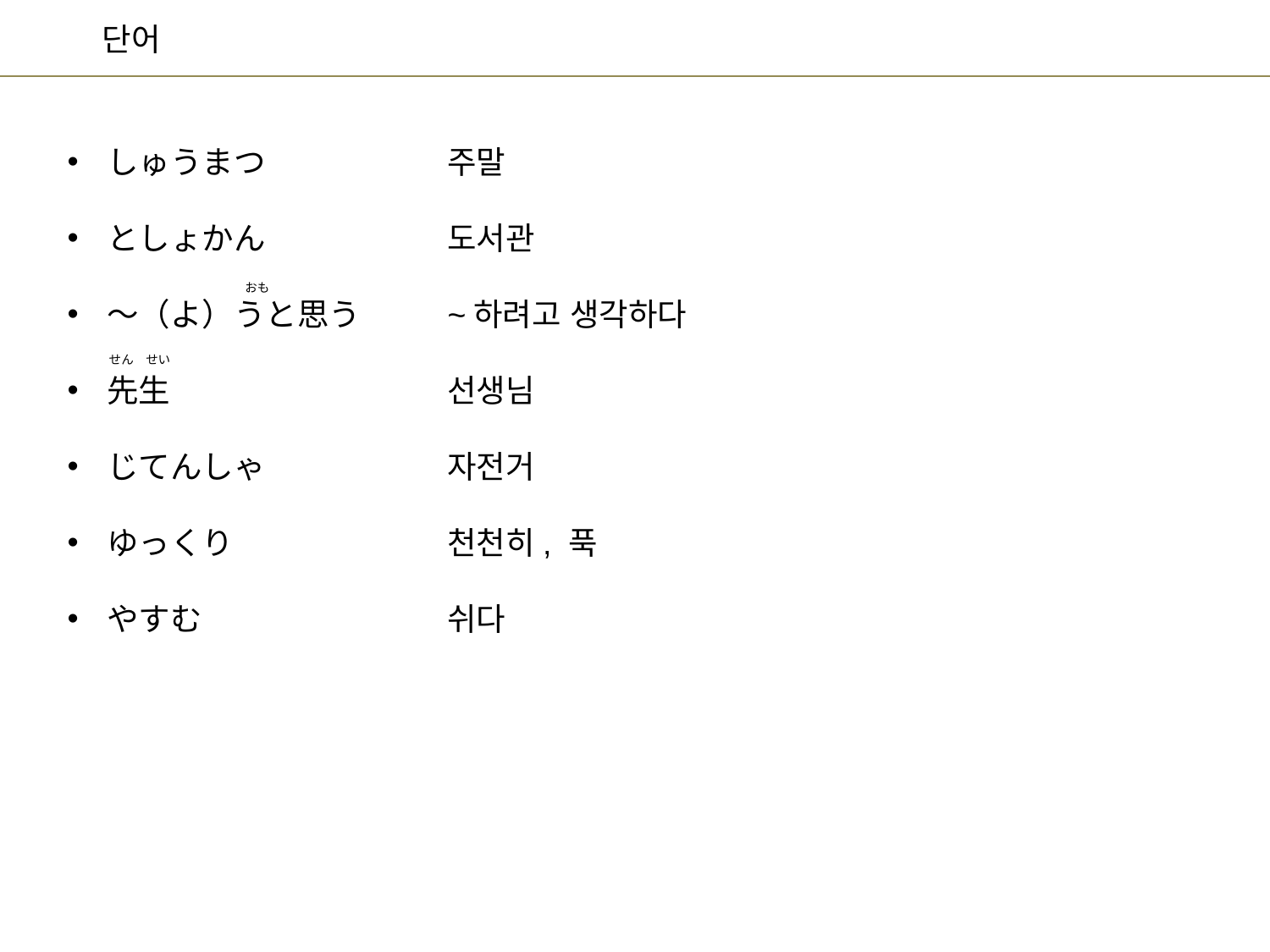

주말

도서관

~하려고 생각하다

선생님

자전거

천천히, 푹

쉬다
しゅうまつ

としょかん

～（よ）うと思う

先生

じてんしゃ

ゆっくり

やすむ
おも
せん　せい